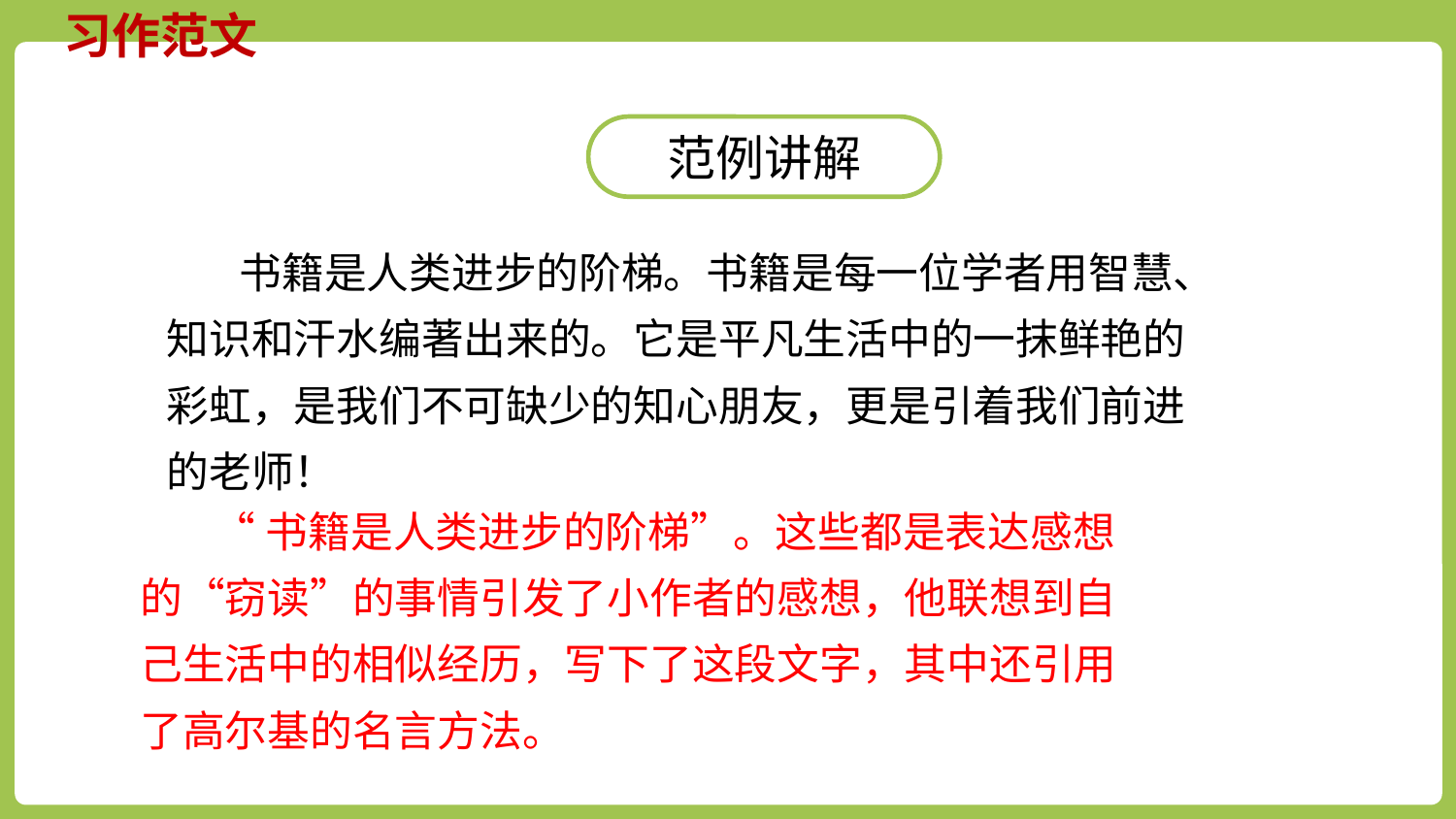

习作范文
范例讲解
书籍是人类进步的阶梯。书籍是每一位学者用智慧、知识和汗水编著出来的。它是平凡生活中的一抹鲜艳的彩虹，是我们不可缺少的知心朋友，更是引着我们前进的老师！
“书籍是人类进步的阶梯”。这些都是表达感想的“窃读”的事情引发了小作者的感想，他联想到自己生活中的相似经历，写下了这段文字，其中还引用了高尔基的名言方法。